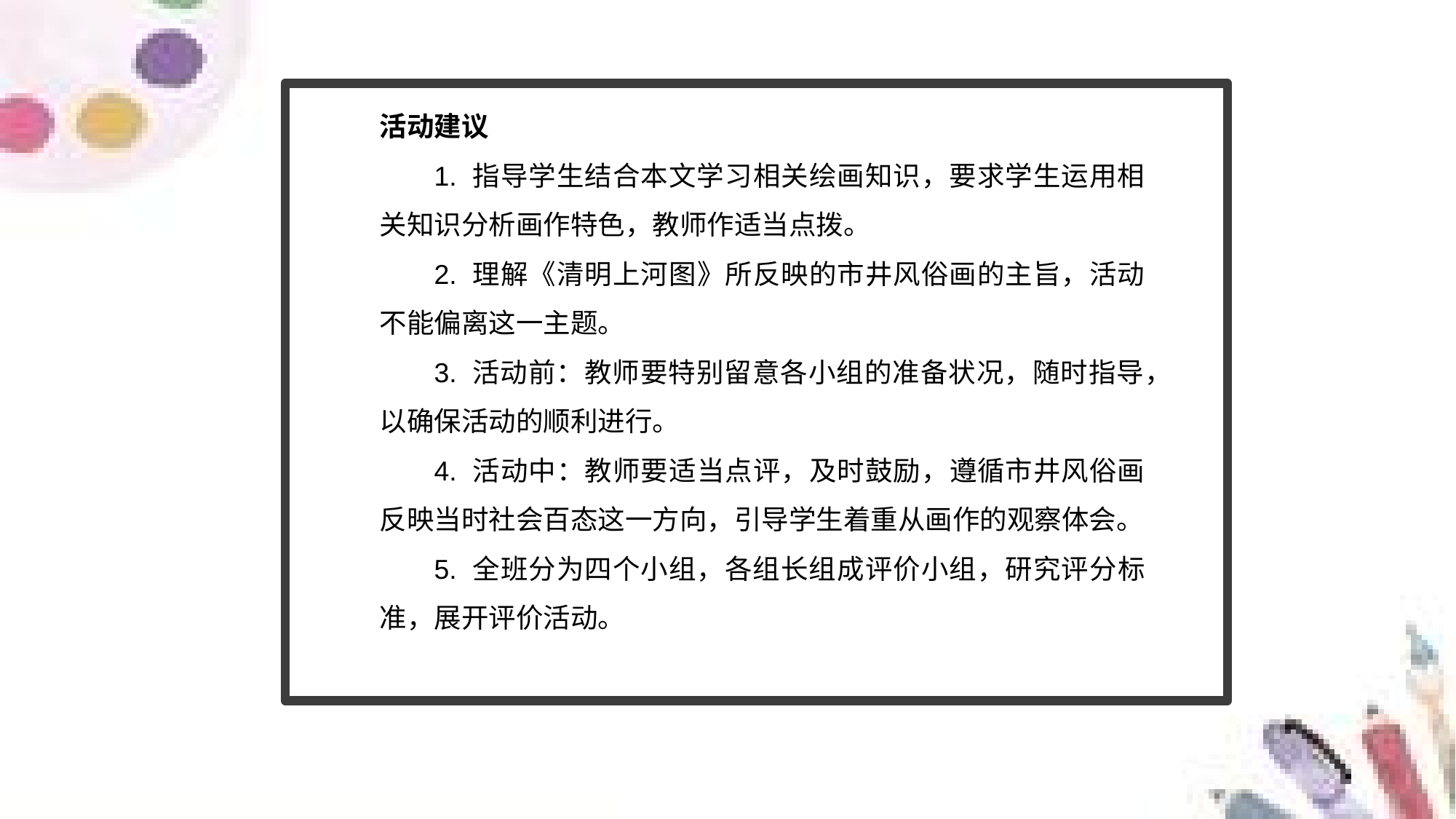

活动建议
1. 指导学生结合本文学习相关绘画知识，要求学生运用相关知识分析画作特色，教师作适当点拨。
2. 理解《清明上河图》所反映的市井风俗画的主旨，活动不能偏离这一主题。
3. 活动前：教师要特别留意各小组的准备状况，随时指导，以确保活动的顺利进行。
4. 活动中：教师要适当点评，及时鼓励，遵循市井风俗画反映当时社会百态这一方向，引导学生着重从画作的观察体会。
5. 全班分为四个小组，各组长组成评价小组，研究评分标准，展开评价活动。
10